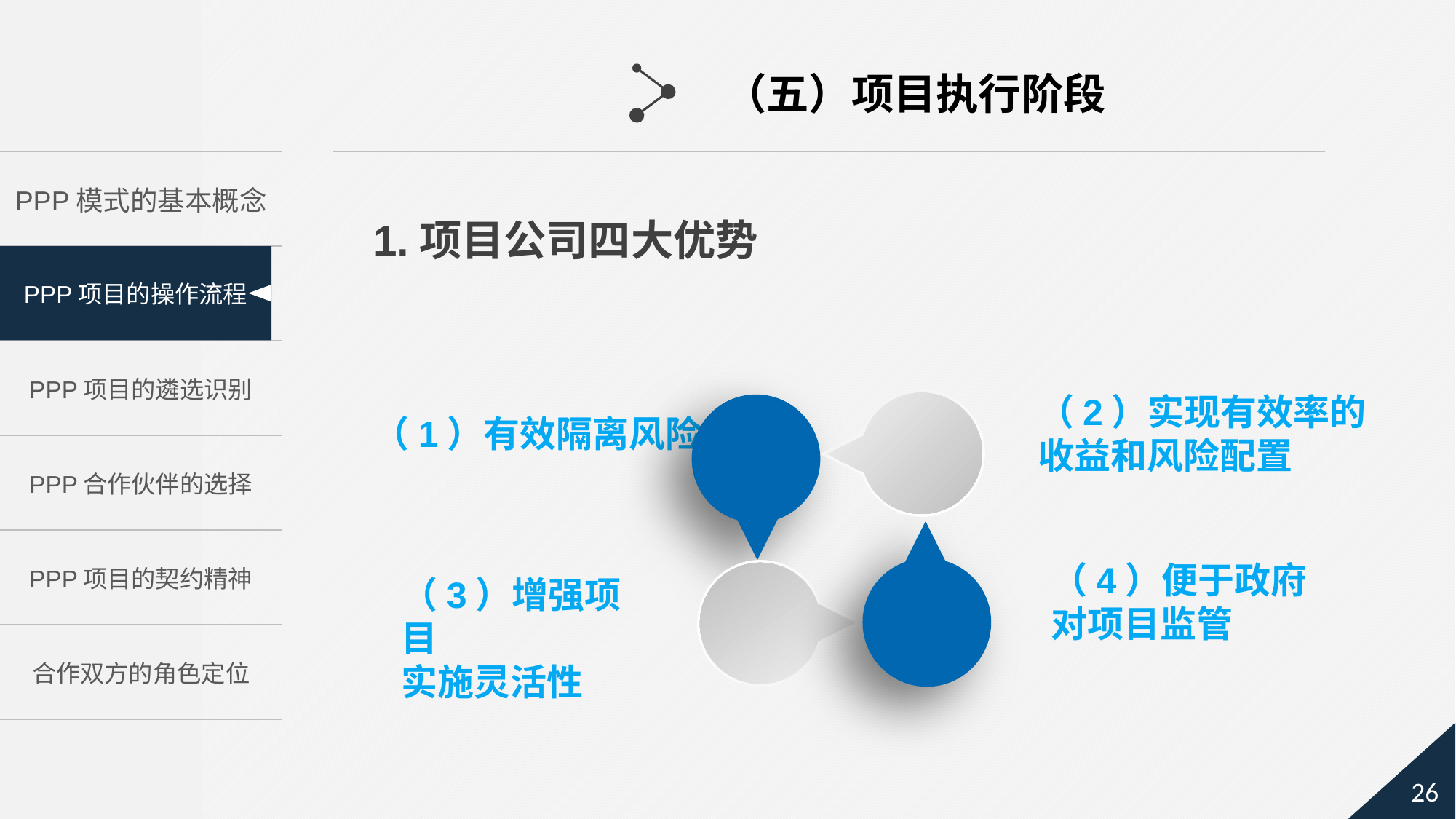

（五）项目执行阶段
1.项目公司四大优势

（2）实现有效率的
收益和风险配置

（1）有效隔离风险

（4）便于政府
对项目监管
（3）增强项目
实施灵活性